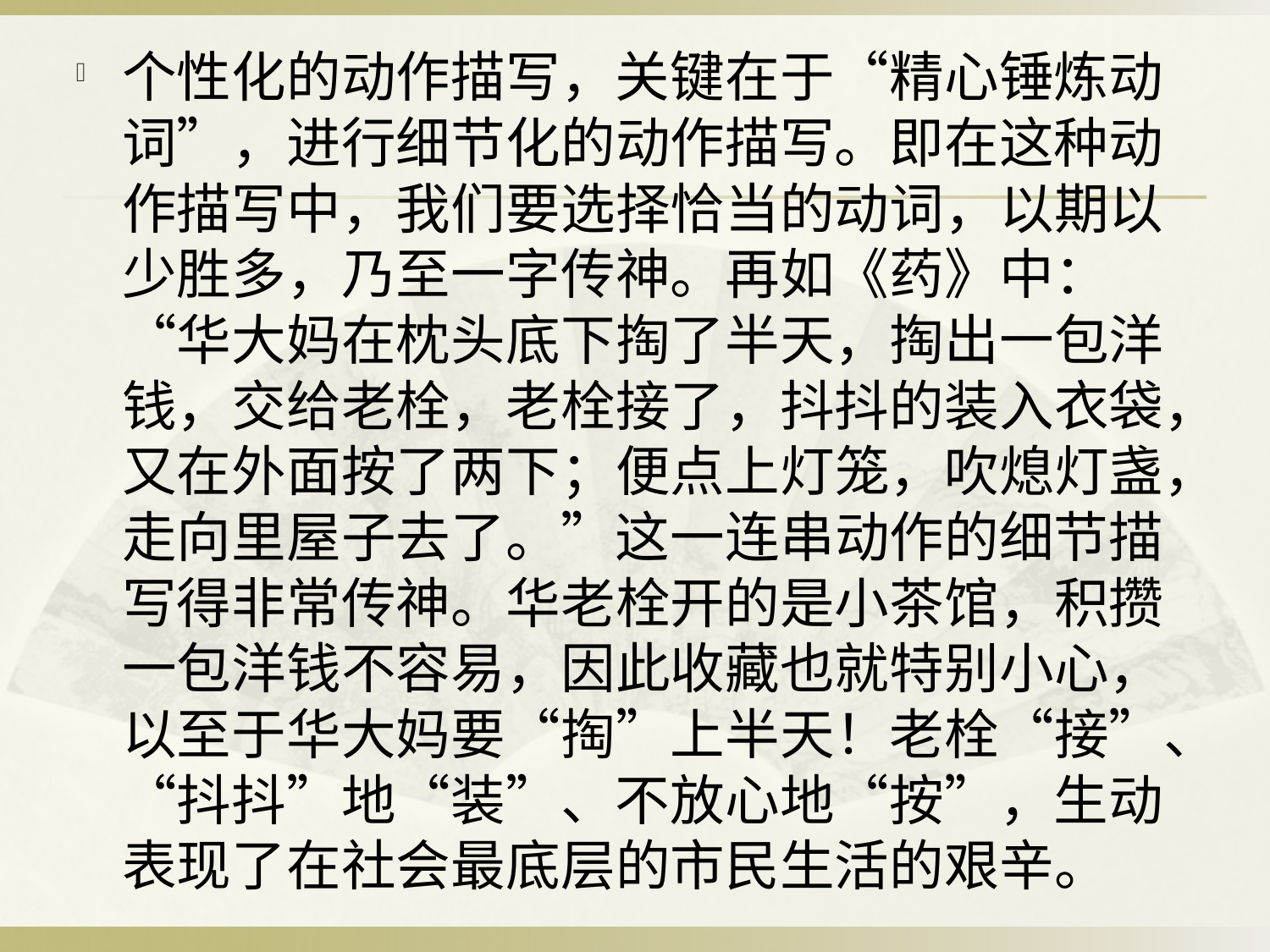

个性化的动作描写，关键在于“精心锤炼动词”，进行细节化的动作描写。即在这种动作描写中，我们要选择恰当的动词，以期以少胜多，乃至一字传神。再如《药》中：“华大妈在枕头底下掏了半天，掏出一包洋钱，交给老栓，老栓接了，抖抖的装入衣袋，又在外面按了两下；便点上灯笼，吹熄灯盏，走向里屋子去了。”这一连串动作的细节描写得非常传神。华老栓开的是小茶馆，积攒一包洋钱不容易，因此收藏也就特别小心，以至于华大妈要“掏”上半天！老栓“接”、“抖抖”地“装”、不放心地“按”，生动表现了在社会最底层的市民生活的艰辛。
#